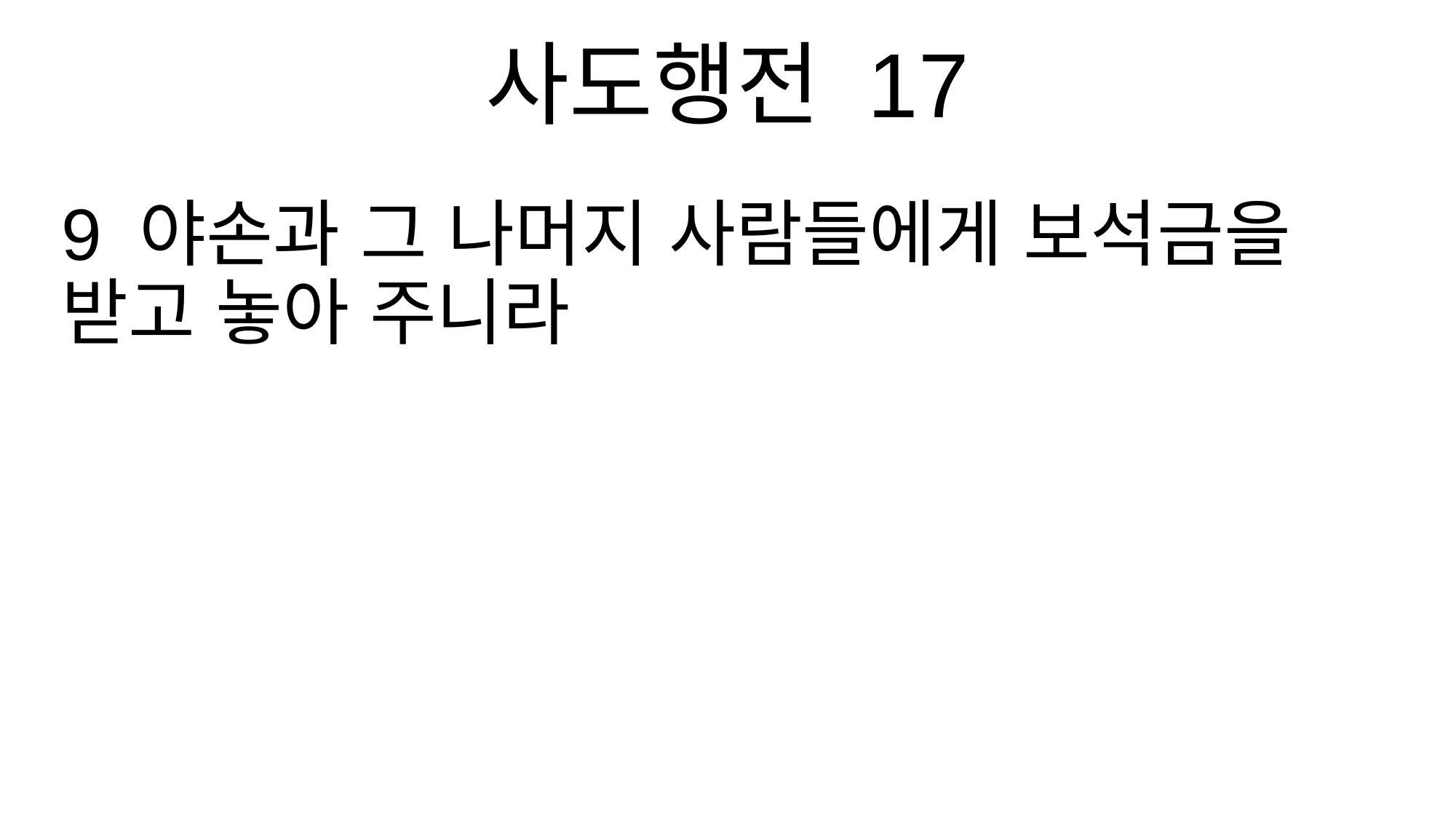

사도행전 17
9 야손과 그 나머지 사람들에게 보석금을 받고 놓아 주니라